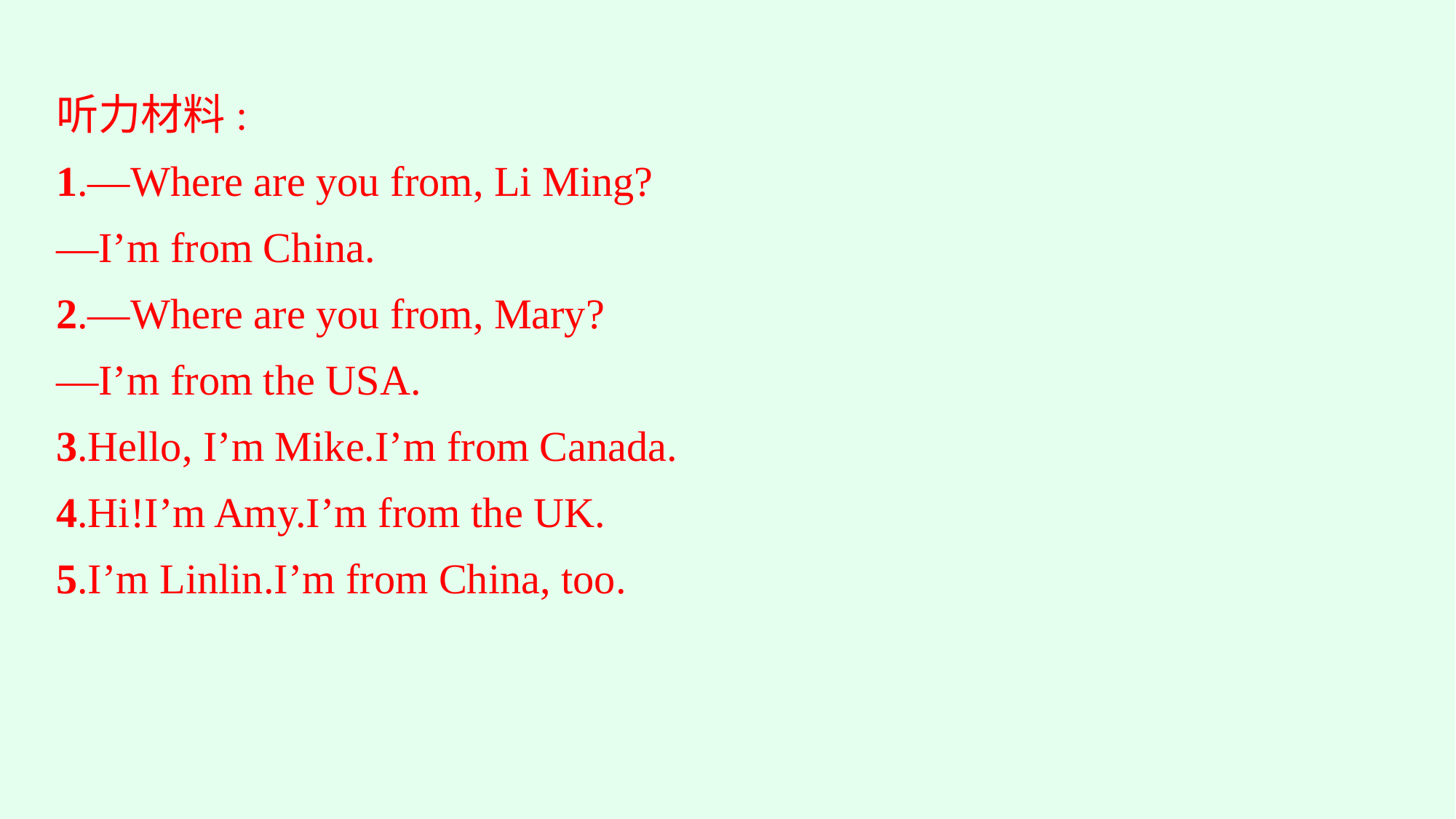

听力材料:
1.—Where are you from, Li Ming?
—I’m from China.
2.—Where are you from, Mary?
—I’m from the USA.
3.Hello, I’m Mike.I’m from Canada.
4.Hi!I’m Amy.I’m from the UK.
5.I’m Linlin.I’m from China, too.